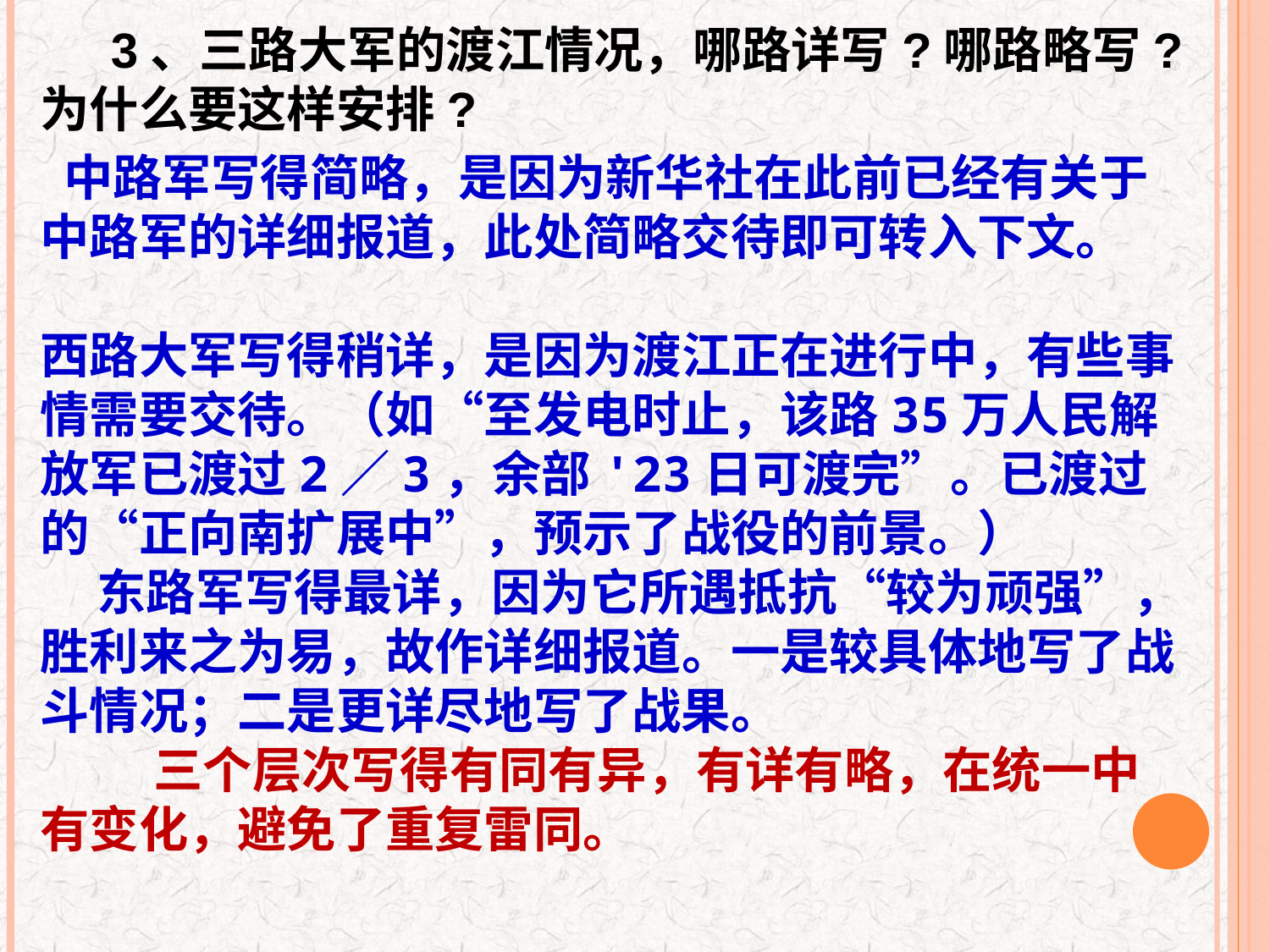

3、三路大军的渡江情况，哪路详写?哪路略写?为什么要这样安排?
 中路军写得简略，是因为新华社在此前已经有关于中路军的详细报道，此处简略交待即可转入下文。　　西路大军写得稍详，是因为渡江正在进行中，有些事情需要交待。（如“至发电时止，该路35万人民解放军已渡过2／3，余部'23日可渡完”。已渡过的“正向南扩展中”，预示了战役的前景。）　　    东路军写得最详，因为它所遇抵抗“较为顽强”，胜利来之为易，故作详细报道。一是较具体地写了战斗情况；二是更详尽地写了战果。　　    三个层次写得有同有异，有详有略，在统一中有变化，避免了重复雷同。